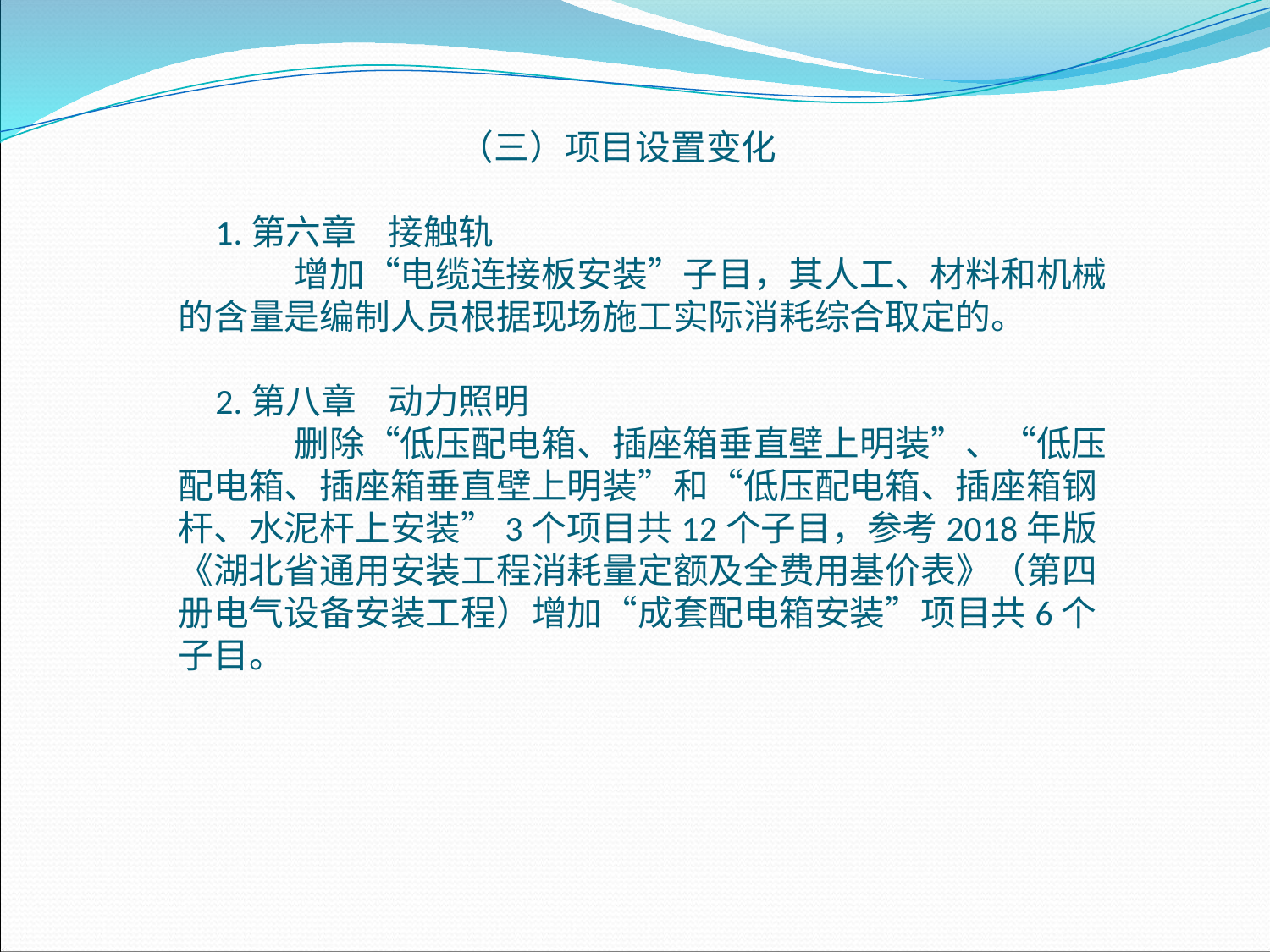

（三）项目设置变化
1.第六章    接触轨         增加“电缆连接板安装”子目，其人工、材料和机械的含量是编制人员根据现场施工实际消耗综合取定的。
2.第八章    动力照明         删除“低压配电箱、插座箱垂直壁上明装”、“低压配电箱、插座箱垂直壁上明装”和“低压配电箱、插座箱钢杆、水泥杆上安装”3个项目共12个子目，参考2018年版《湖北省通用安装工程消耗量定额及全费用基价表》（第四册电气设备安装工程）增加“成套配电箱安装”项目共6个子目。